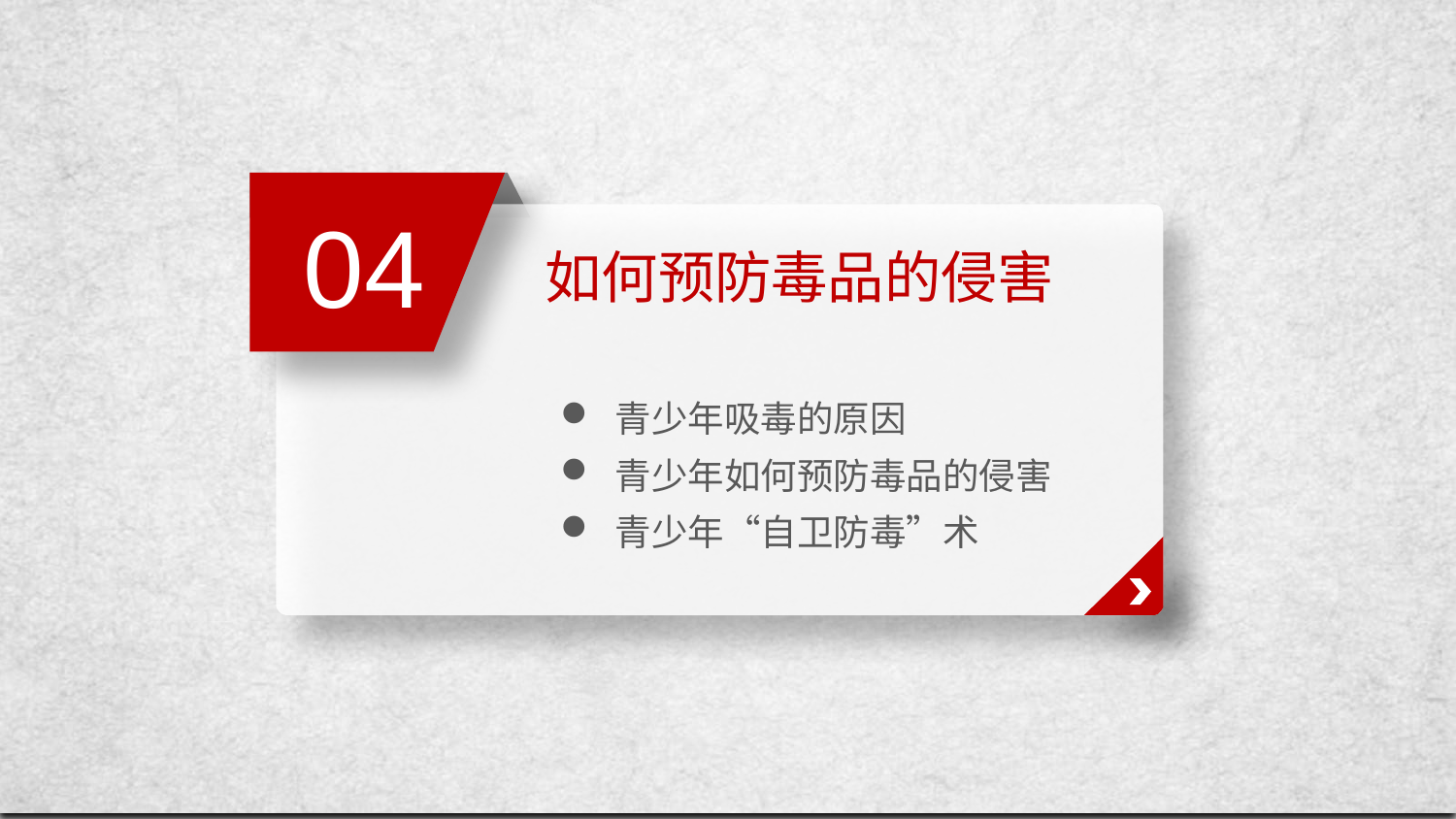

04

如何预防毒品的侵害
青少年吸毒的原因
青少年如何预防毒品的侵害
青少年“自卫防毒”术